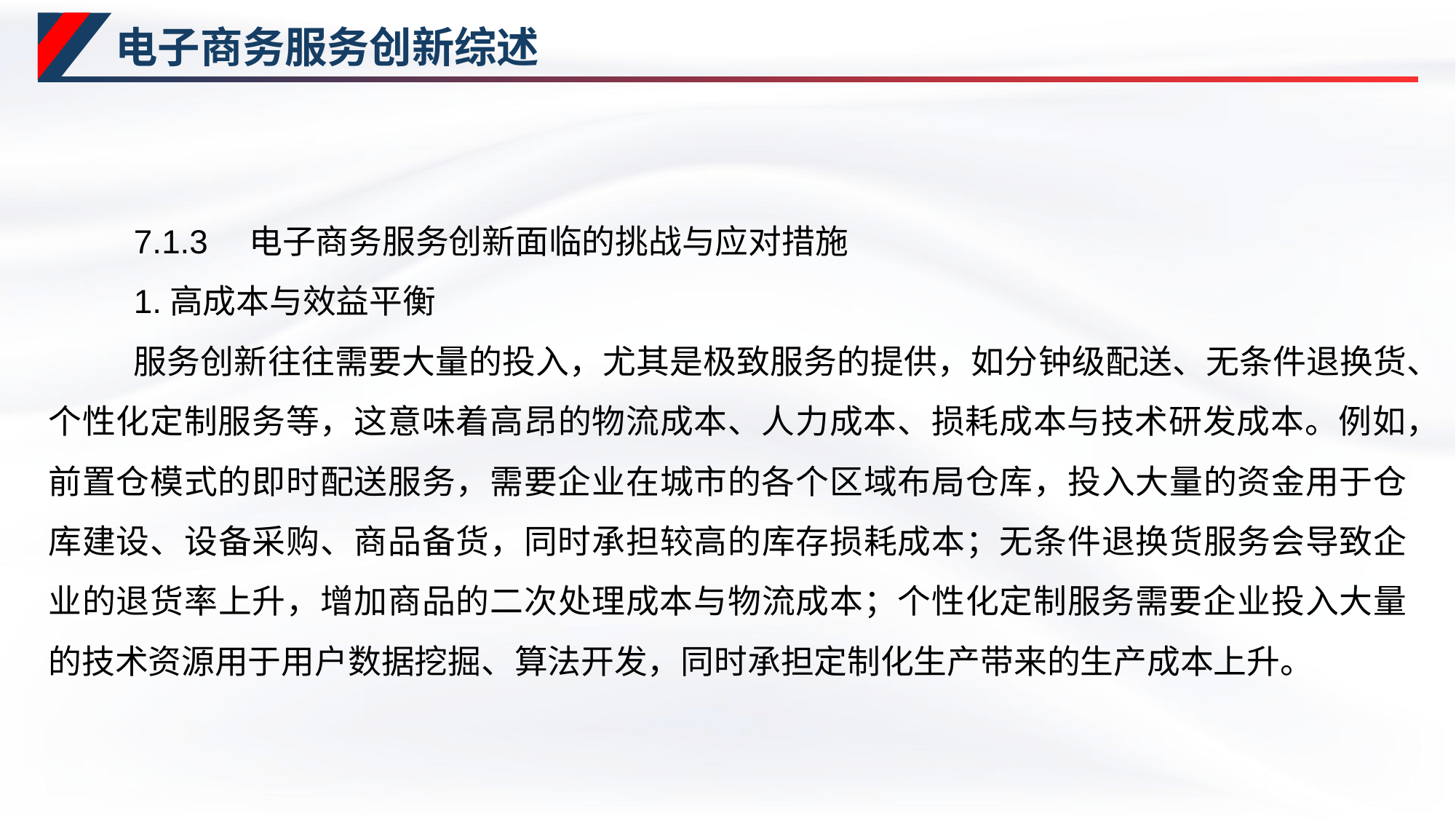

# 电子商务服务创新综述
7.1.3　电子商务服务创新面临的挑战与应对措施
1.高成本与效益平衡
服务创新往往需要大量的投入，尤其是极致服务的提供，如分钟级配送、无条件退换货、个性化定制服务等，这意味着高昂的物流成本、人力成本、损耗成本与技术研发成本。例如，前置仓模式的即时配送服务，需要企业在城市的各个区域布局仓库，投入大量的资金用于仓库建设、设备采购、商品备货，同时承担较高的库存损耗成本；无条件退换货服务会导致企业的退货率上升，增加商品的二次处理成本与物流成本；个性化定制服务需要企业投入大量的技术资源用于用户数据挖掘、算法开发，同时承担定制化生产带来的生产成本上升。